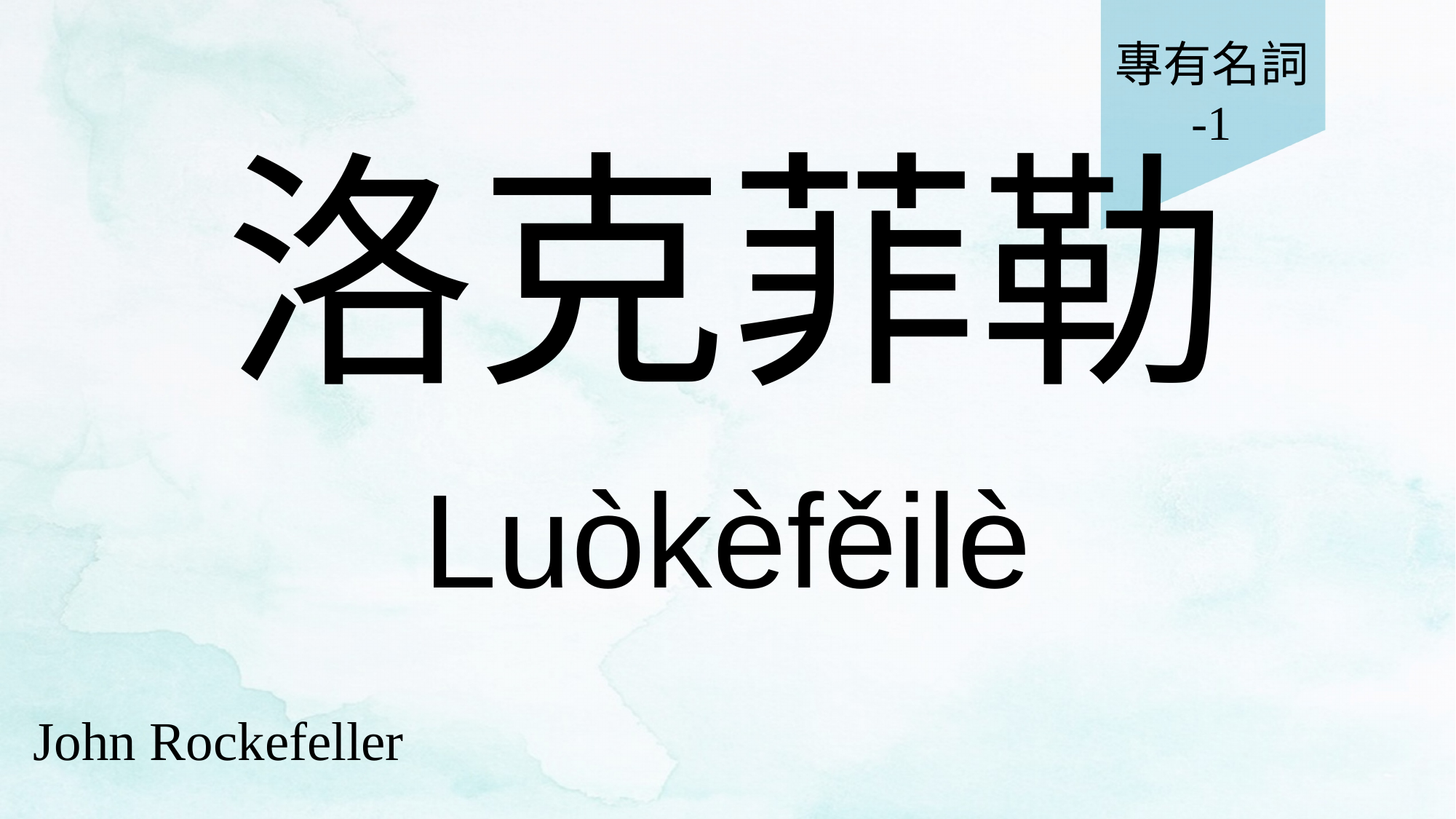

專有名詞
-1
# 洛克菲勒
Luòkèfěilè
John Rockefeller